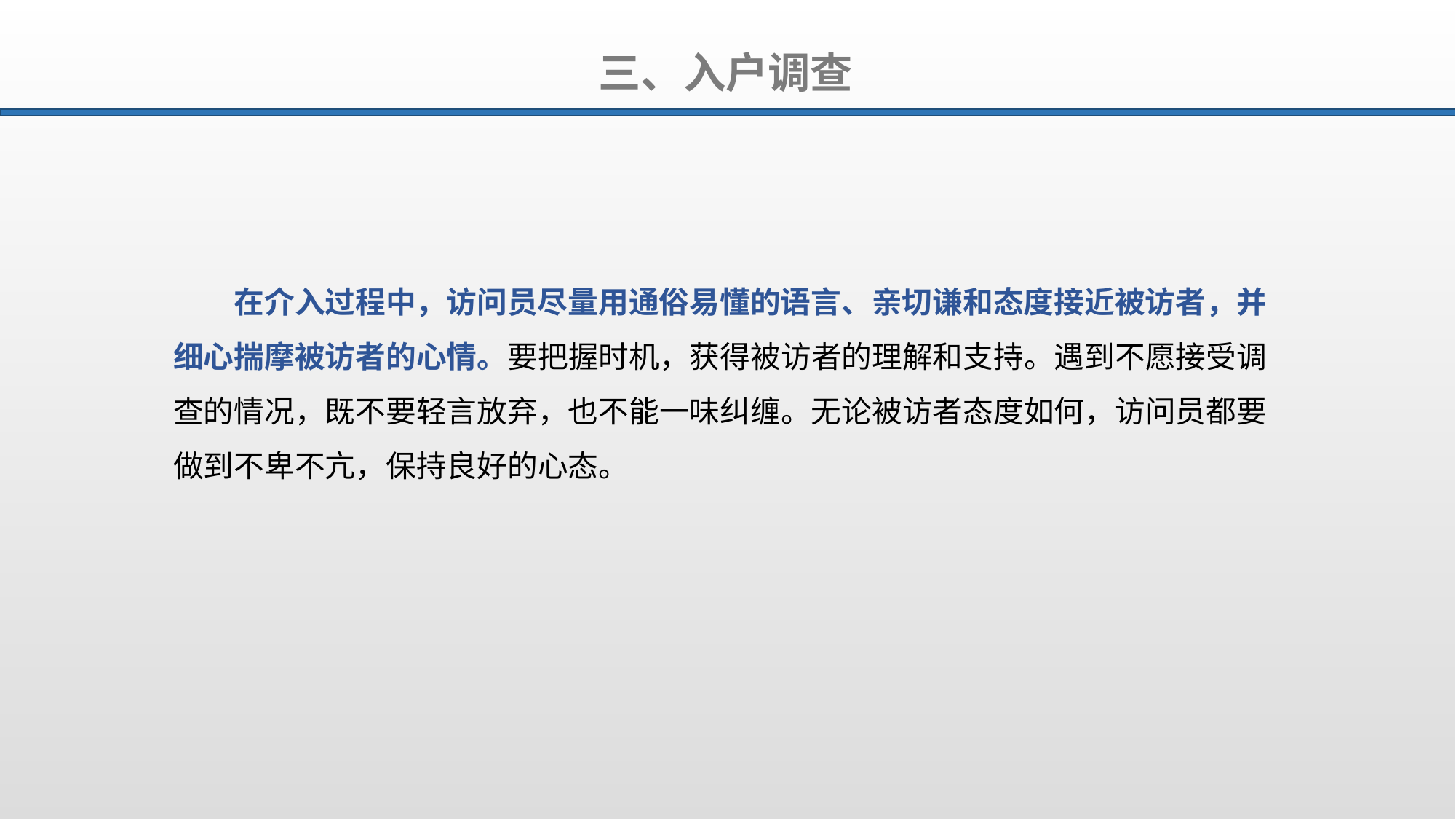

三、入户调查

在介入过程中，访问员尽量用通俗易懂的语言、亲切谦和态度接近被访者，并细心揣摩被访者的心情。要把握时机，获得被访者的理解和支持。遇到不愿接受调查的情况，既不要轻言放弃，也不能一味纠缠。无论被访者态度如何，访问员都要做到不卑不亢，保持良好的心态。